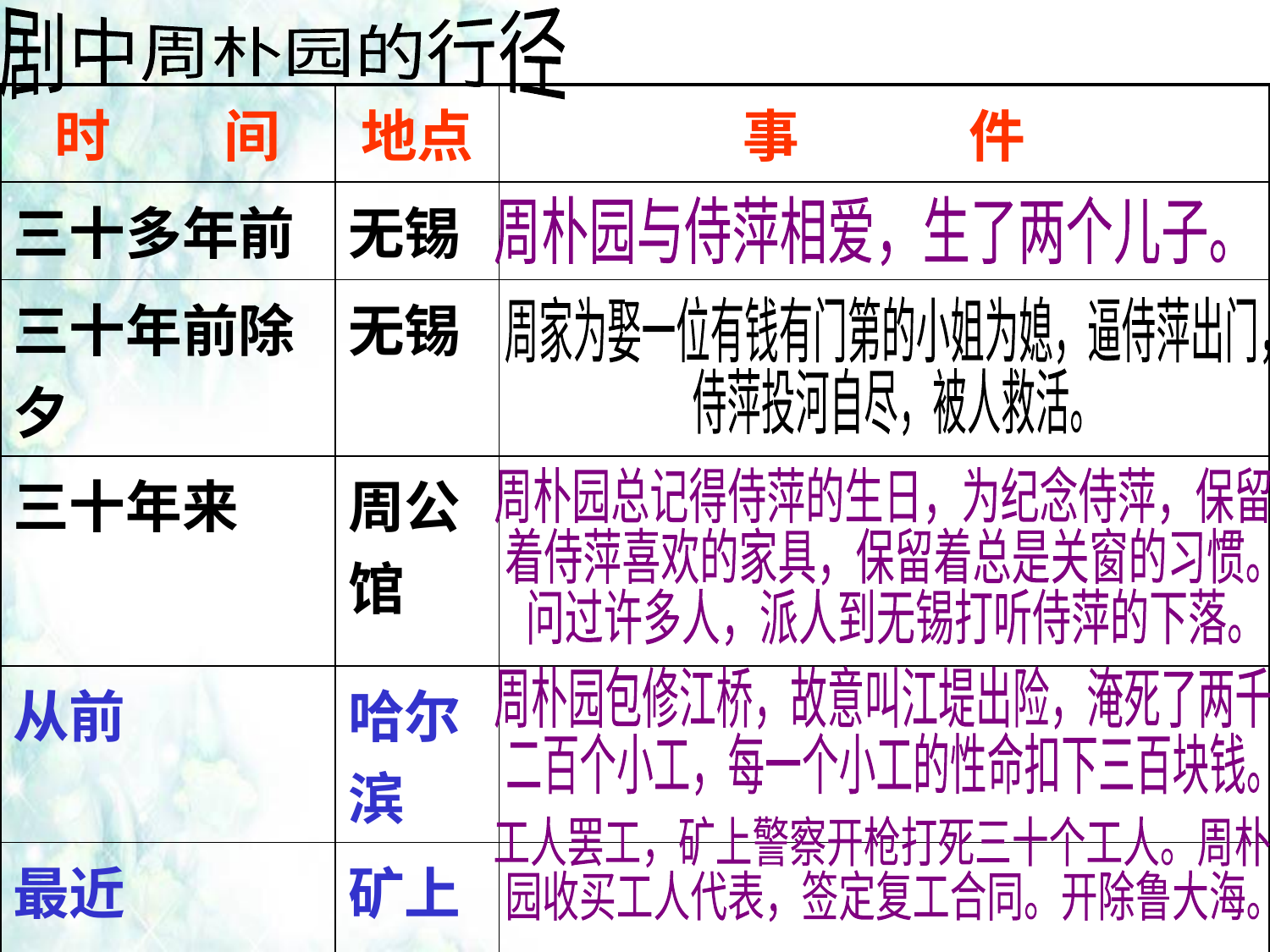

剧中周朴园的行径
| 时　　间 | 地点 | 事　　　件 |
| --- | --- | --- |
| 三十多年前 | 无锡 |  |
| 三十年前除夕 | 无锡 |  |
| 三十年来 | 周公馆 |  |
| 从前 | 哈尔滨 |  |
| 最近 | 矿上 |  |
周朴园与侍萍相爱，生了两个儿子。
周家为娶一位有钱有门第的小姐为媳，逼侍萍出门，
侍萍投河自尽，被人救活。
周朴园总记得侍萍的生日，为纪念侍萍，保留
着侍萍喜欢的家具，保留着总是关窗的习惯。
问过许多人，派人到无锡打听侍萍的下落。
周朴园包修江桥，故意叫江堤出险，淹死了两千
二百个小工，每一个小工的性命扣下三百块钱。
工人罢工，矿上警察开枪打死三十个工人。周朴
园收买工人代表，签定复工合同。开除鲁大海。